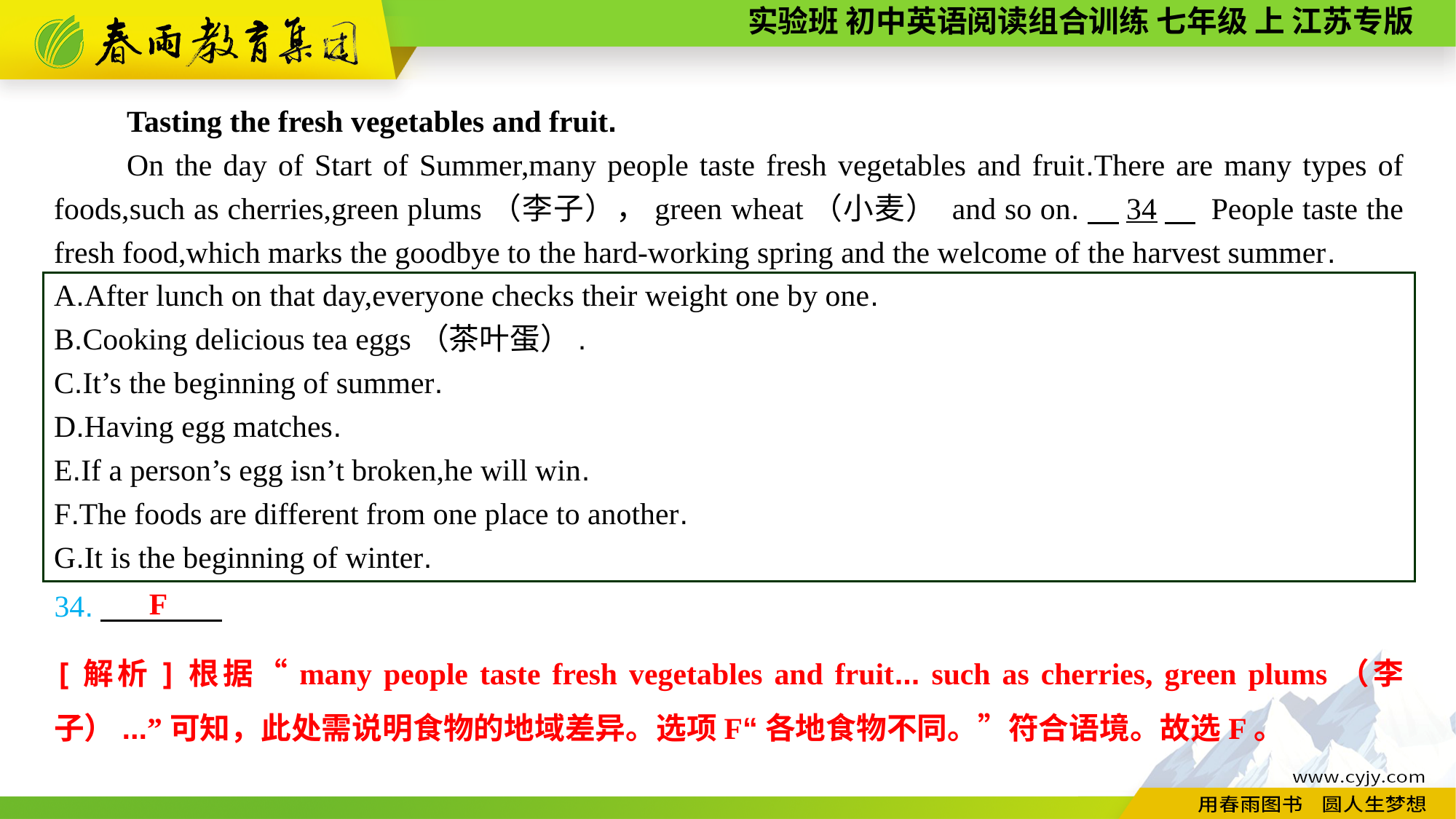

Tasting the fresh vegetables and fruit.
On the day of Start of Summer,many people taste fresh vegetables and fruit.There are many types of foods,such as cherries,green plums（李子），green wheat（小麦） and so on.　34　 People taste the fresh food,which marks the goodbye to the hard-working spring and the welcome of the harvest summer.
A.After lunch on that day,everyone checks their weight one by one.
B.Cooking delicious tea eggs（茶叶蛋）.
C.It’s the beginning of summer.
D.Having egg matches.
E.If a person’s egg isn’t broken,he will win.
F.The foods are different from one place to another.
G.It is the beginning of winter.

F
34.
[解析]根据“many people taste fresh vegetables and fruit... such as cherries, green plums（李子）...”可知，此处需说明食物的地域差异。选项F“各地食物不同。”符合语境。故选F。